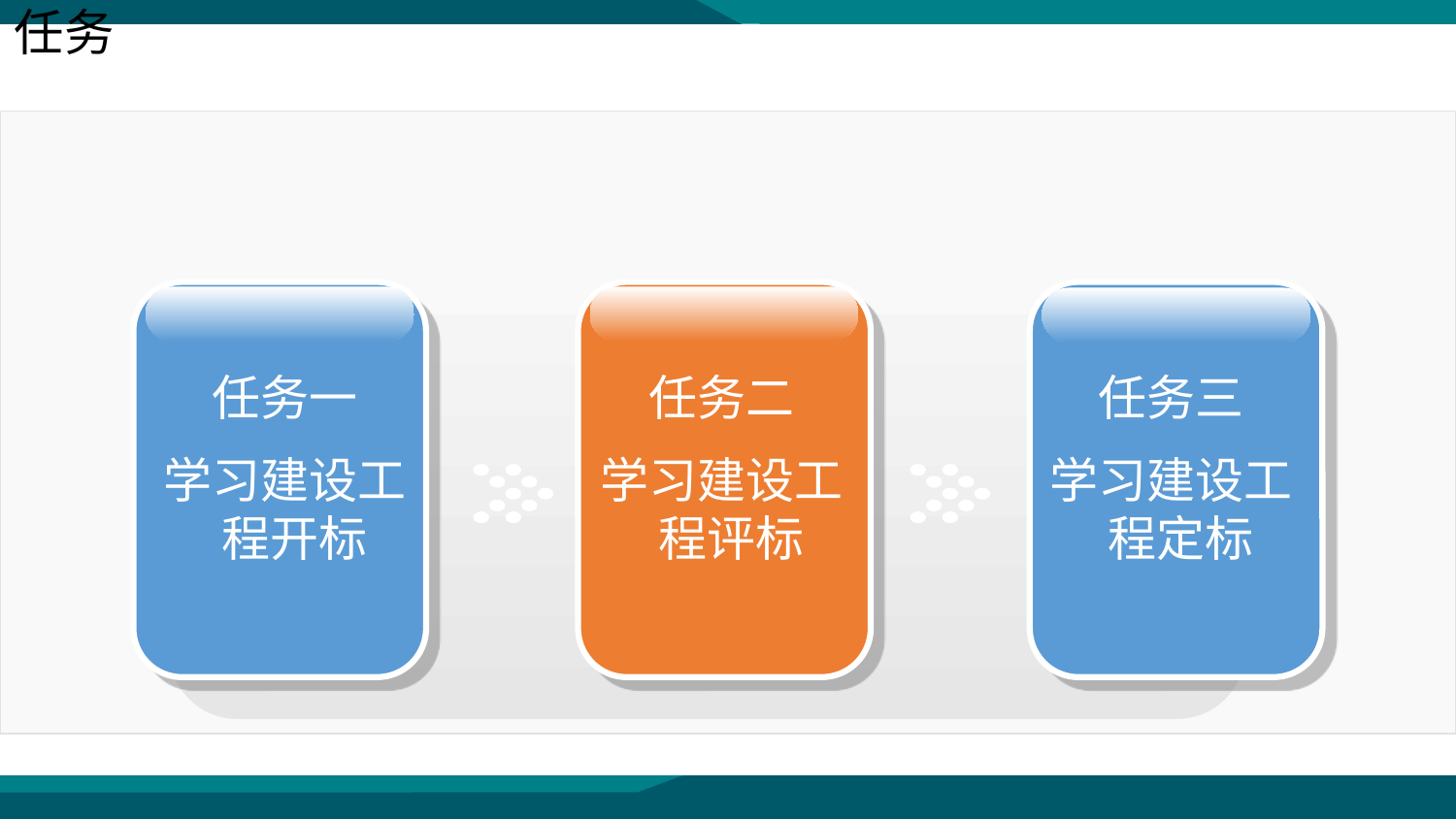

任务

任务一
学习建设工程开标
任务二
学习建设工程评标
任务三
学习建设工程定标